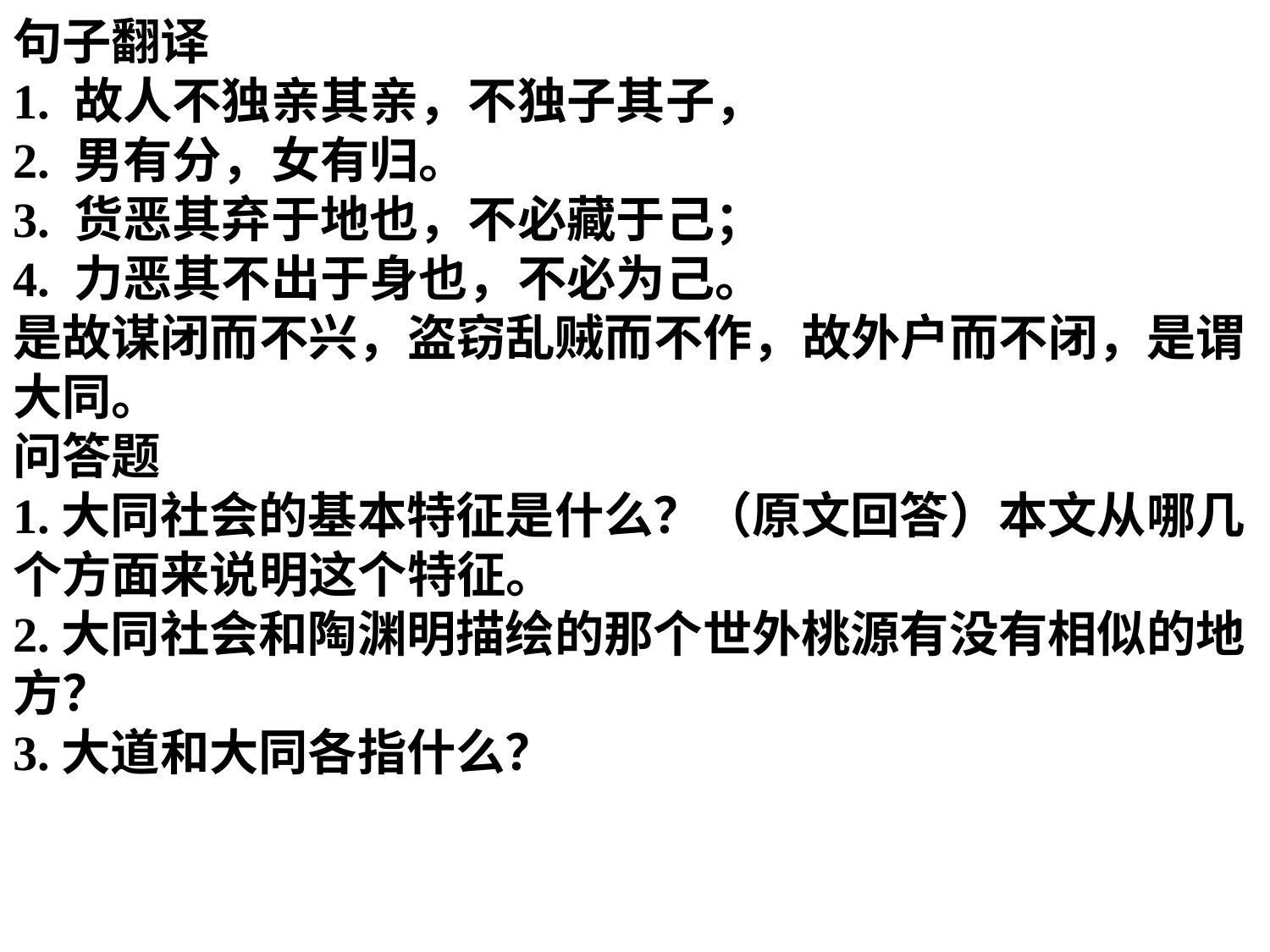

句子翻译
1. 故人不独亲其亲，不独子其子，
2. 男有分，女有归。
3. 货恶其弃于地也，不必藏于己；
4. 力恶其不出于身也，不必为己。
是故谋闭而不兴，盗窃乱贼而不作，故外户而不闭，是谓大同。
问答题
1.大同社会的基本特征是什么？（原文回答）本文从哪几个方面来说明这个特征。
2.大同社会和陶渊明描绘的那个世外桃源有没有相似的地方？
3.大道和大同各指什么？